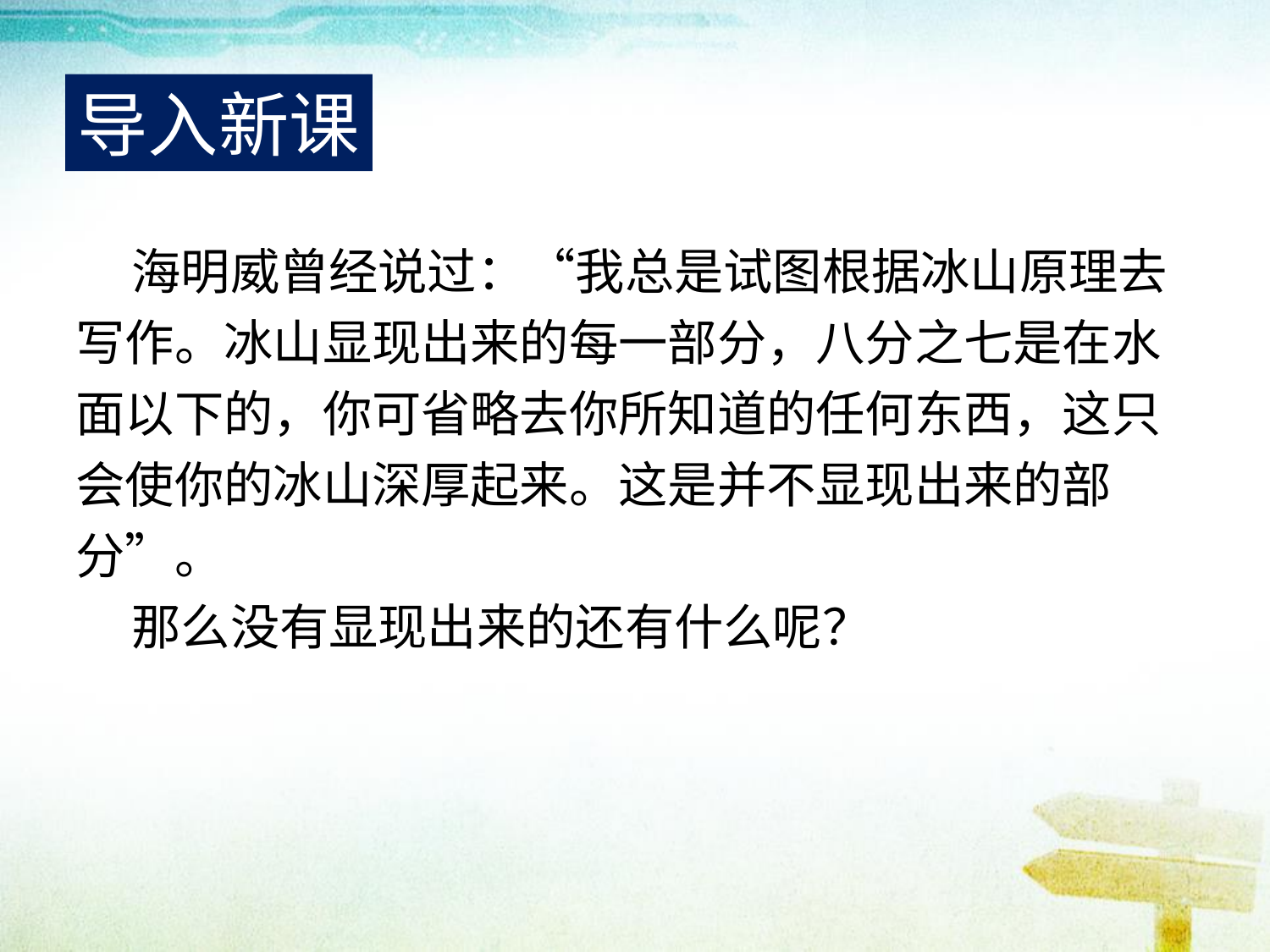

导入新课
    海明威曾经说过：“我总是试图根据冰山原理去写作。冰山显现出来的每一部分，八分之七是在水面以下的，你可省略去你所知道的任何东西，这只会使你的冰山深厚起来。这是并不显现出来的部分”。
    那么没有显现出来的还有什么呢？